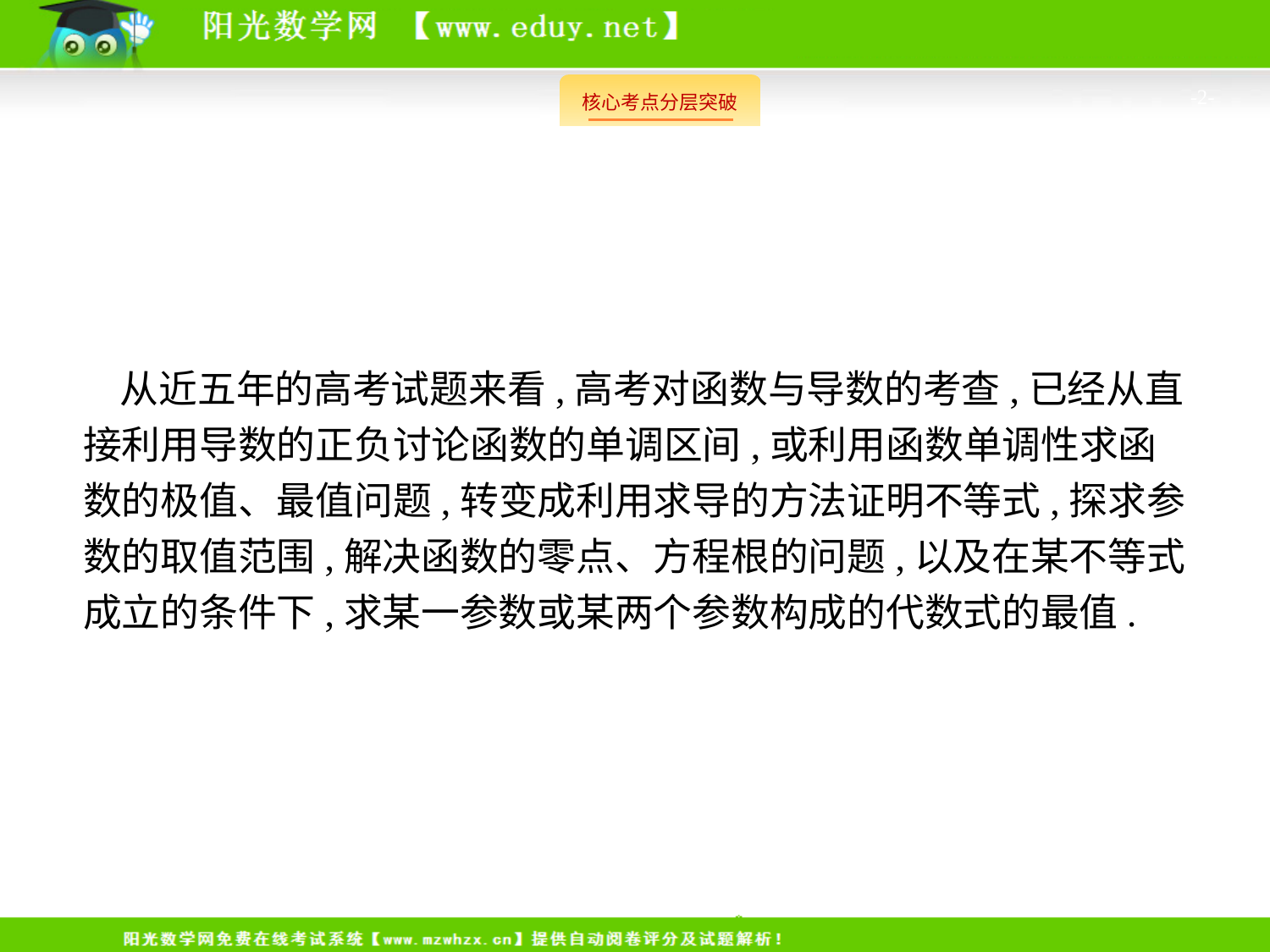

-2-
从近五年的高考试题来看,高考对函数与导数的考查,已经从直接利用导数的正负讨论函数的单调区间,或利用函数单调性求函数的极值、最值问题,转变成利用求导的方法证明不等式,探求参数的取值范围,解决函数的零点、方程根的问题,以及在某不等式成立的条件下,求某一参数或某两个参数构成的代数式的最值.